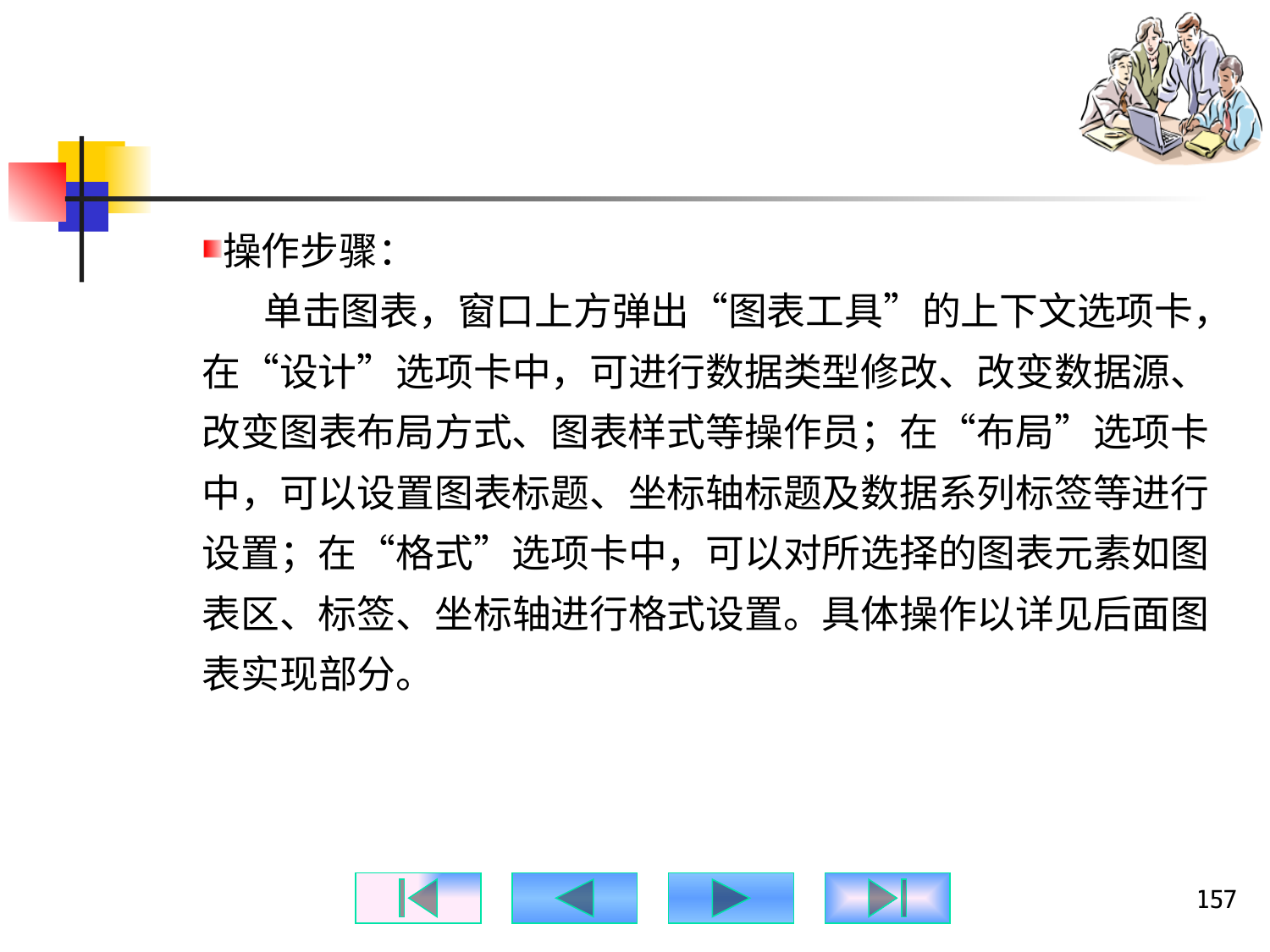

#
操作步骤：
      单击图表，窗口上方弹出“图表工具”的上下文选项卡，在“设计”选项卡中，可进行数据类型修改、改变数据源、改变图表布局方式、图表样式等操作员；在“布局”选项卡中，可以设置图表标题、坐标轴标题及数据系列标签等进行设置；在“格式”选项卡中，可以对所选择的图表元素如图表区、标签、坐标轴进行格式设置。具体操作以详见后面图表实现部分。

157